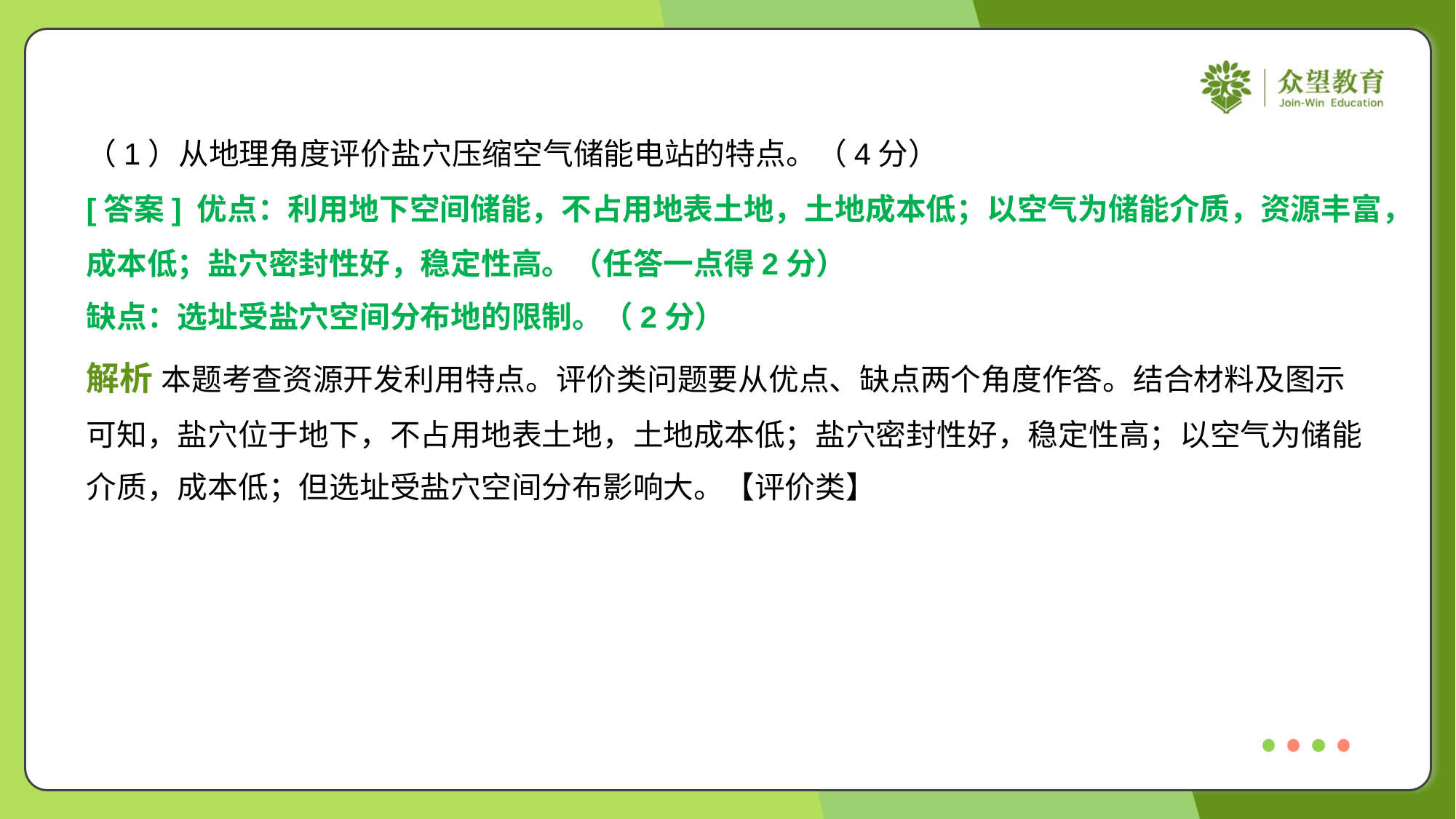

（1）从地理角度评价盐穴压缩空气储能电站的特点。（4分）
[答案] 优点：利用地下空间储能，不占用地表土地，土地成本低；以空气为储能介质，资源丰富，
成本低；盐穴密封性好，稳定性高。（任答一点得2分）
缺点：选址受盐穴空间分布地的限制。（2分）
解析 本题考查资源开发利用特点。评价类问题要从优点、缺点两个角度作答。结合材料及图示
可知，盐穴位于地下，不占用地表土地，土地成本低；盐穴密封性好，稳定性高；以空气为储能
介质，成本低；但选址受盐穴空间分布影响大。【评价类】